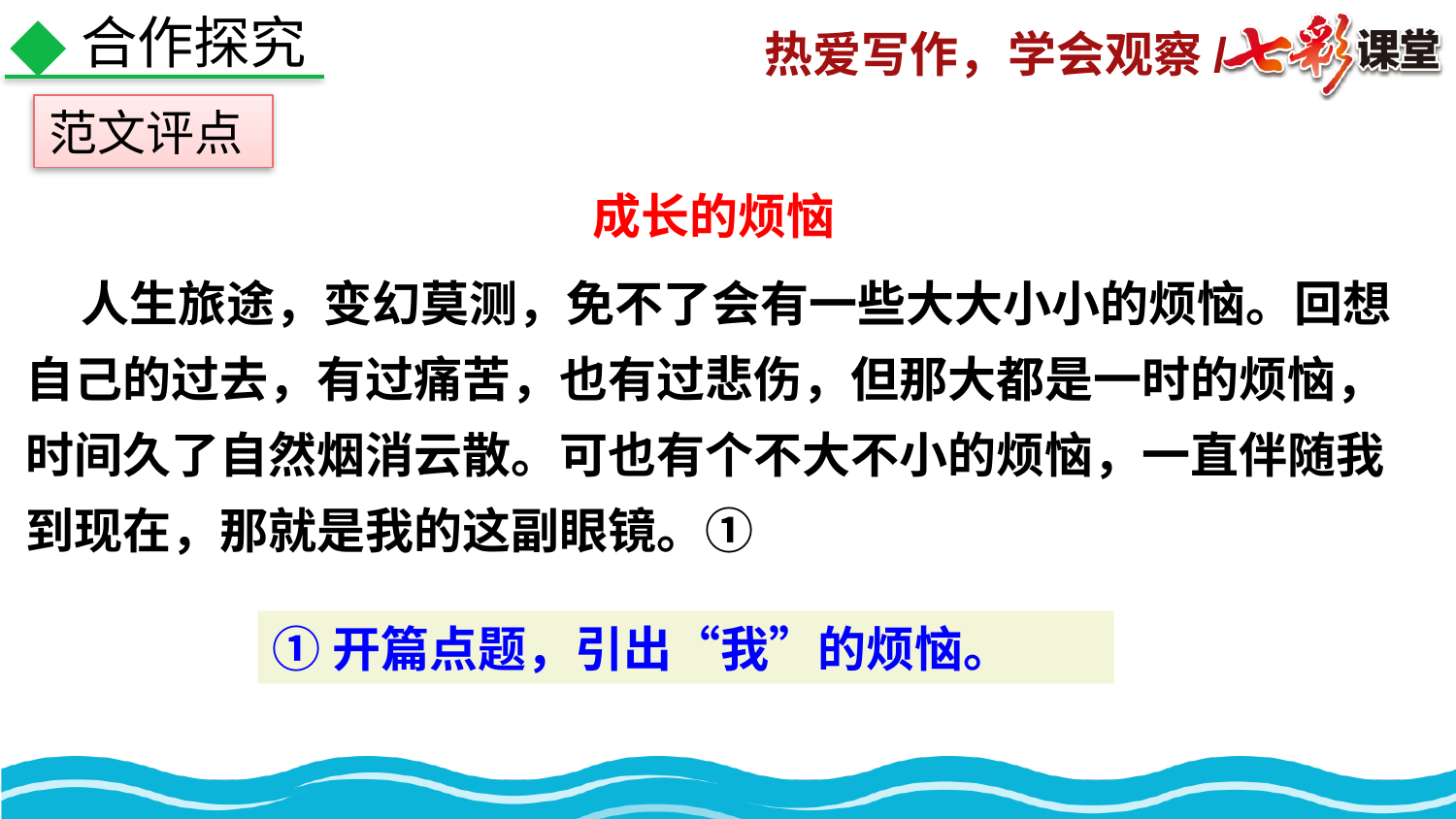

合作探究

范文评点
成长的烦恼
    人生旅途，变幻莫测，免不了会有一些大大小小的烦恼。回想自己的过去，有过痛苦，也有过悲伤，但那大都是一时的烦恼，时间久了自然烟消云散。可也有个不大不小的烦恼，一直伴随我到现在，那就是我的这副眼镜。①
①开篇点题，引出“我”的烦恼。